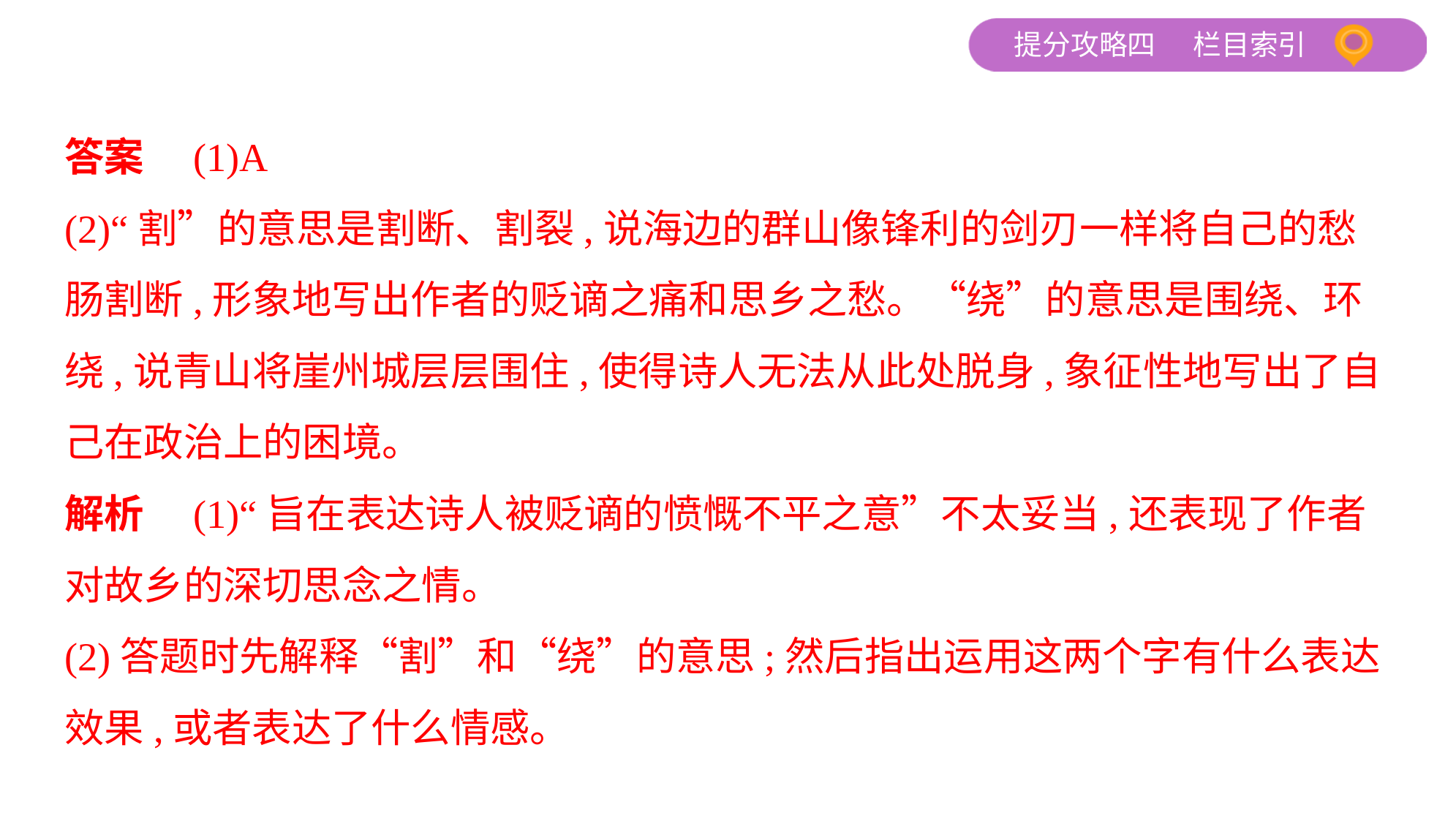

答案　(1)A
(2)“割”的意思是割断、割裂,说海边的群山像锋利的剑刃一样将自己的愁
肠割断,形象地写出作者的贬谪之痛和思乡之愁。“绕”的意思是围绕、环
绕,说青山将崖州城层层围住,使得诗人无法从此处脱身,象征性地写出了自
己在政治上的困境。
解析　(1)“旨在表达诗人被贬谪的愤慨不平之意”不太妥当,还表现了作者
对故乡的深切思念之情。
(2)答题时先解释“割”和“绕”的意思;然后指出运用这两个字有什么表达
效果,或者表达了什么情感。